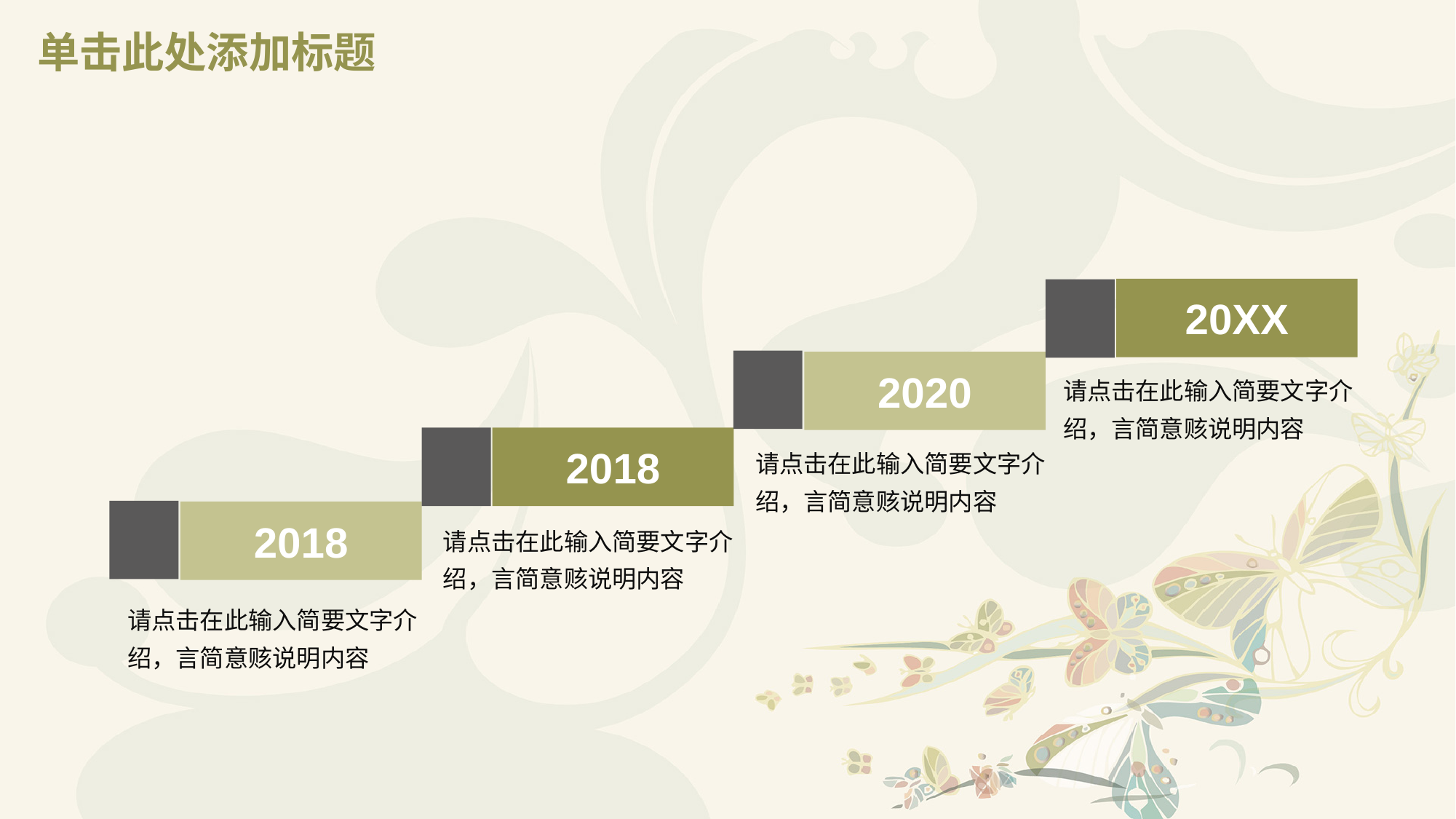

# 单击此处添加标题
20XX

2020
请点击在此输入简要文字介绍，言简意赅说明内容

2018
请点击在此输入简要文字介绍，言简意赅说明内容

2018
请点击在此输入简要文字介绍，言简意赅说明内容
请点击在此输入简要文字介绍，言简意赅说明内容